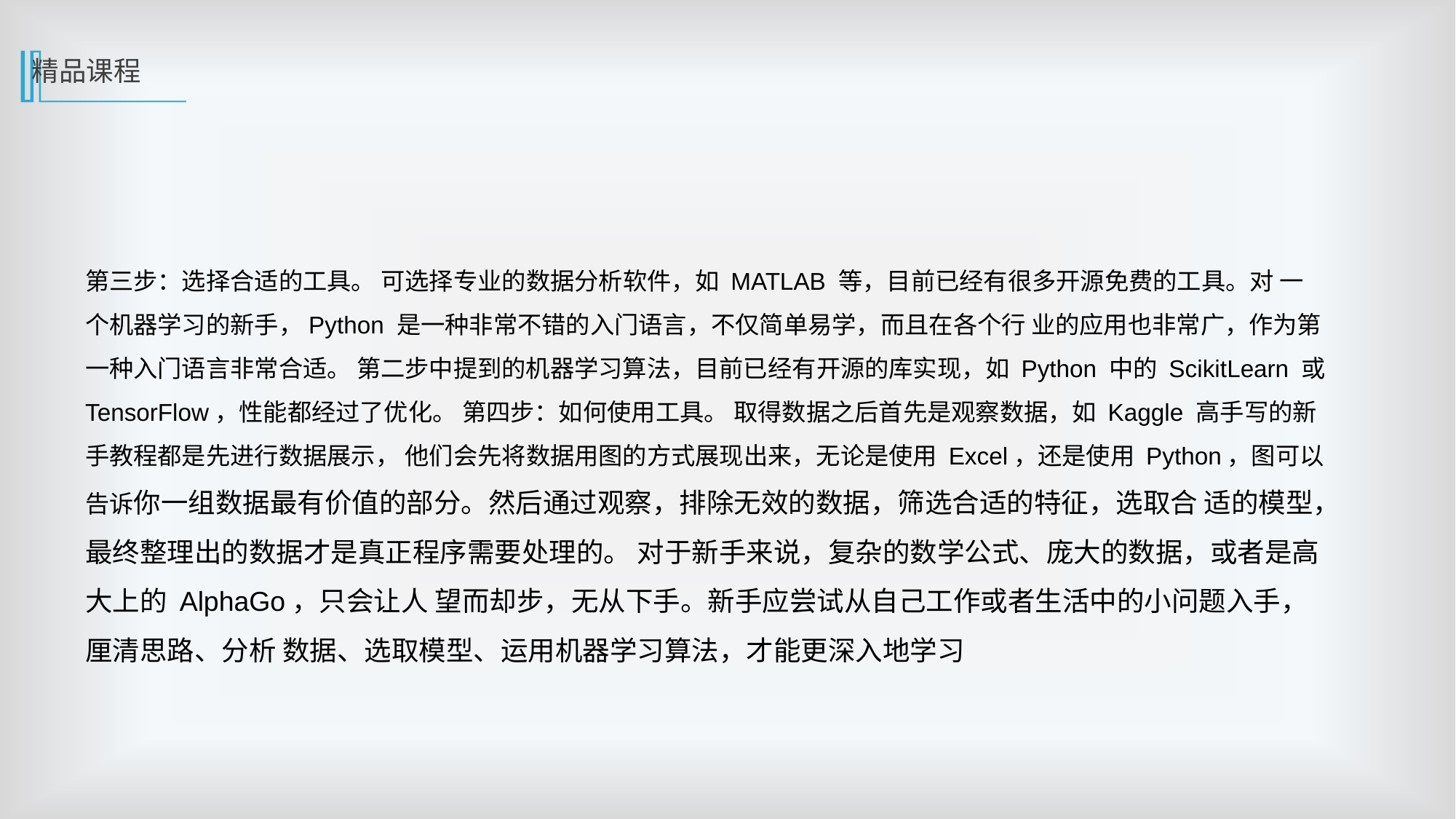

精品课程

第三步：选择合适的工具。 可选择专业的数据分析软件，如 MATLAB 等，目前已经有很多开源免费的工具。对 一个机器学习的新手，Python 是一种非常不错的入门语言，不仅简单易学，而且在各个行 业的应用也非常广，作为第一种入门语言非常合适。 第二步中提到的机器学习算法，目前已经有开源的库实现，如 Python 中的 ScikitLearn 或 TensorFlow，性能都经过了优化。 第四步：如何使用工具。 取得数据之后首先是观察数据，如 Kaggle 高手写的新手教程都是先进行数据展示， 他们会先将数据用图的方式展现出来，无论是使用 Excel，还是使用 Python，图可以告诉你一组数据最有价值的部分。然后通过观察，排除无效的数据，筛选合适的特征，选取合 适的模型，最终整理出的数据才是真正程序需要处理的。 对于新手来说，复杂的数学公式、庞大的数据，或者是高大上的 AlphaGo，只会让人 望而却步，无从下手。新手应尝试从自己工作或者生活中的小问题入手，厘清思路、分析 数据、选取模型、运用机器学习算法，才能更深入地学习